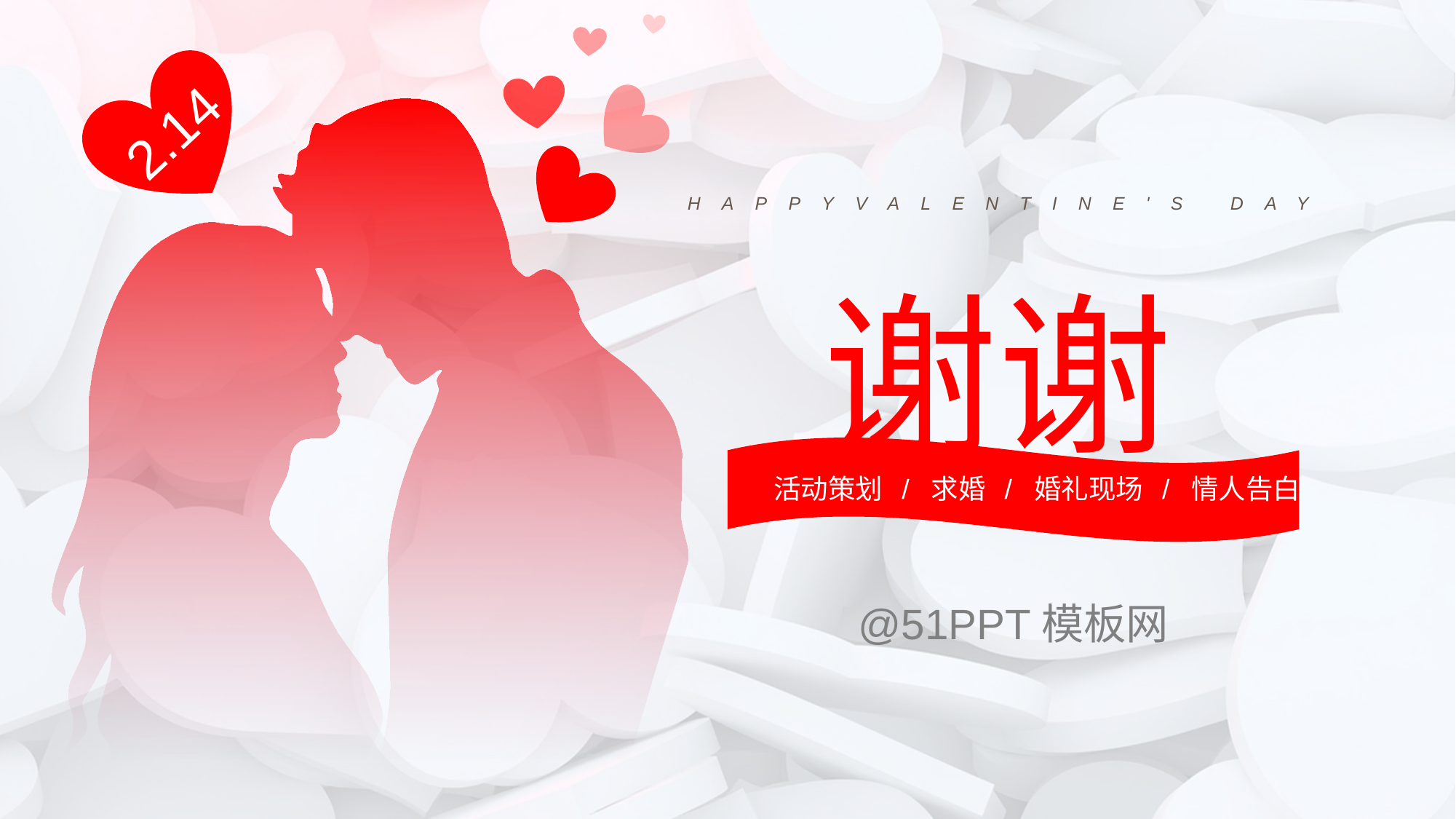

2.14

HAPPYVALENTINE'S DAY

谢谢

活动策划  /  求婚  /  婚礼现场  /  情人告白
@51PPT模板网